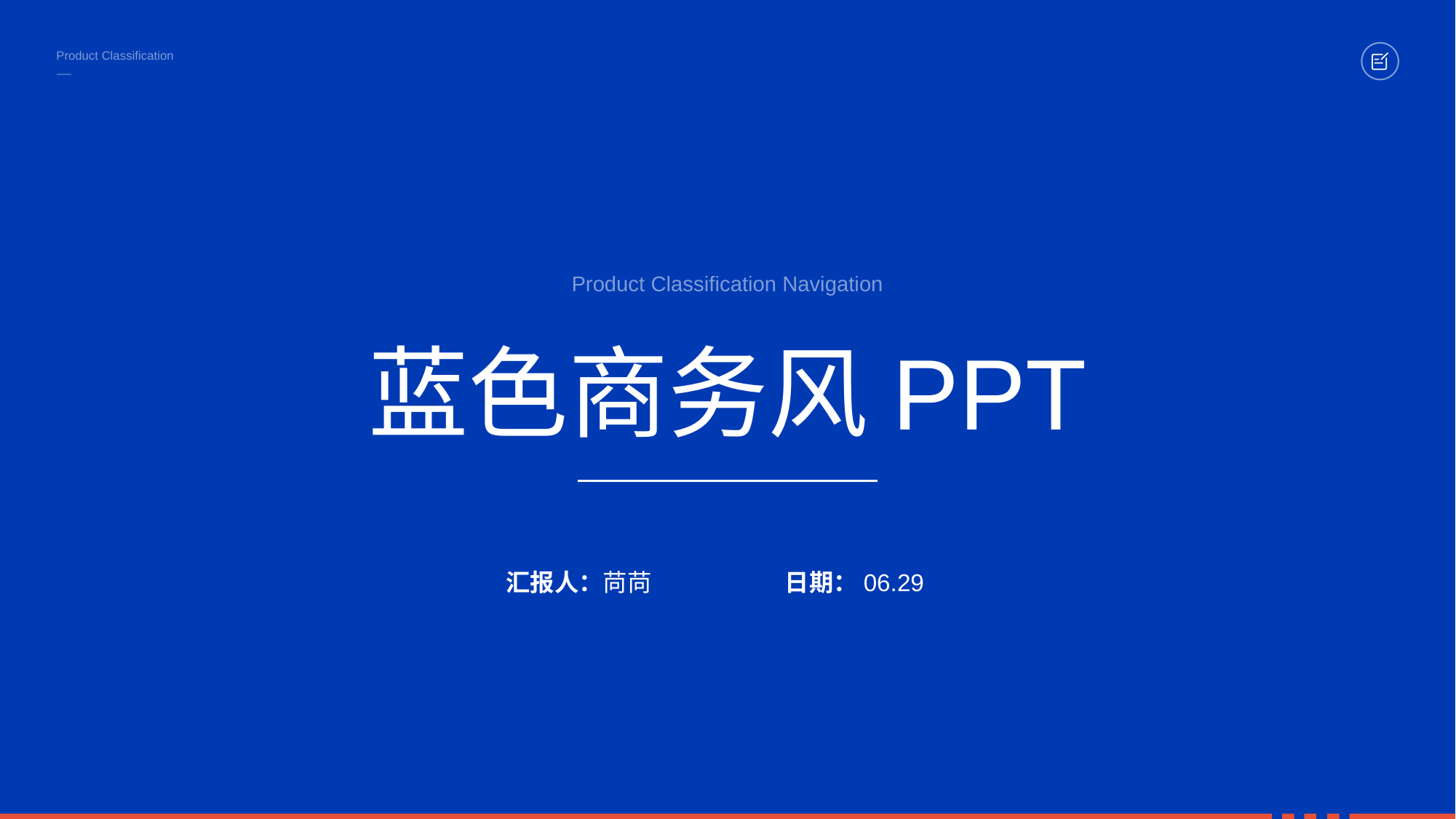

Product Classification

Product Classification Navigation
蓝色商务风PPT
汇报人：苘苘
日期：06.29